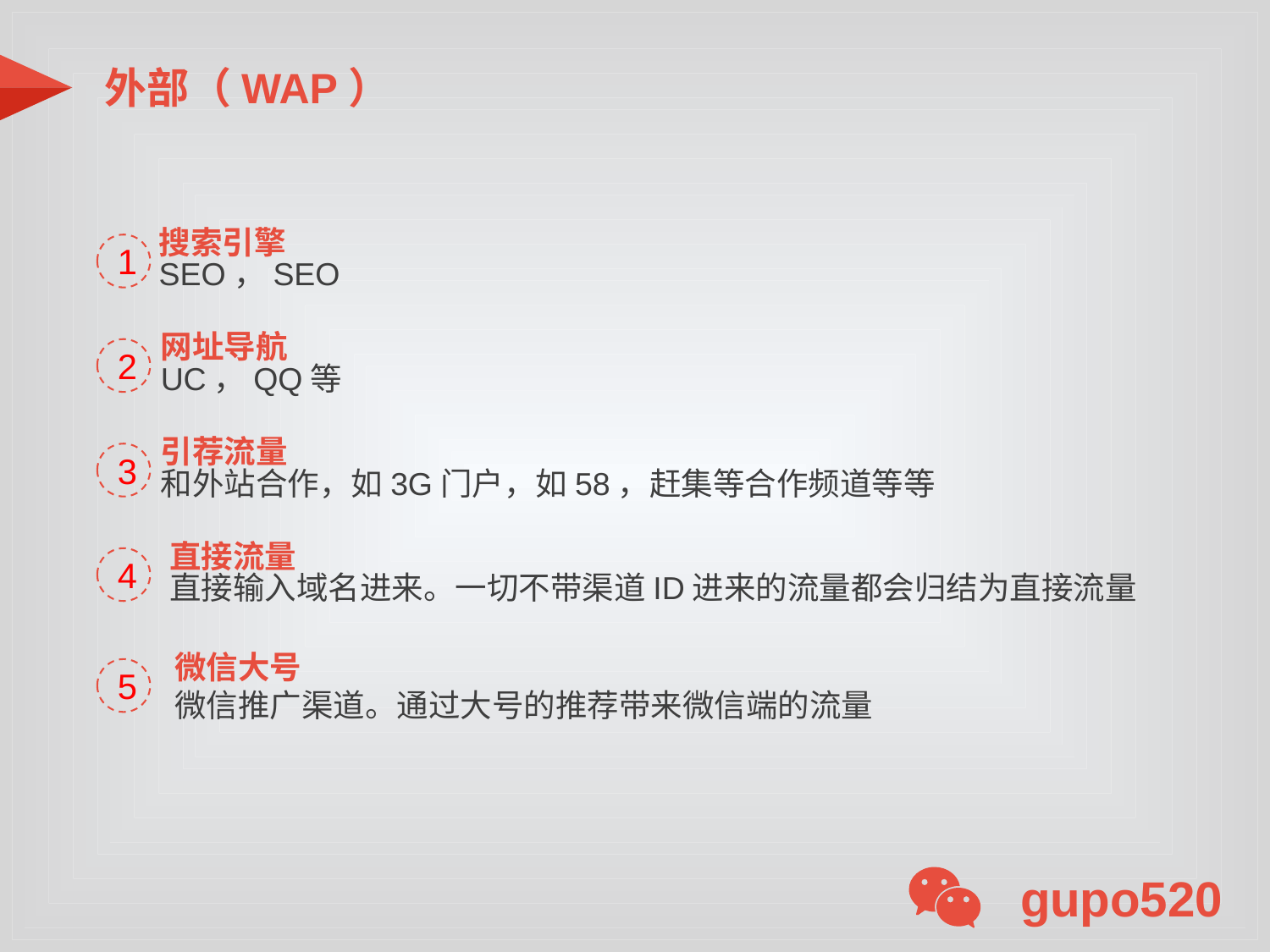

外部（WAP）
搜索引擎
SEO，SEO
1
网址导航
UC，QQ等
2
引荐流量
和外站合作，如3G门户，如58，赶集等合作频道等等
3
直接流量
直接输入域名进来。一切不带渠道ID进来的流量都会归结为直接流量
4
微信大号
微信推广渠道。通过大号的推荐带来微信端的流量
5
gupo520